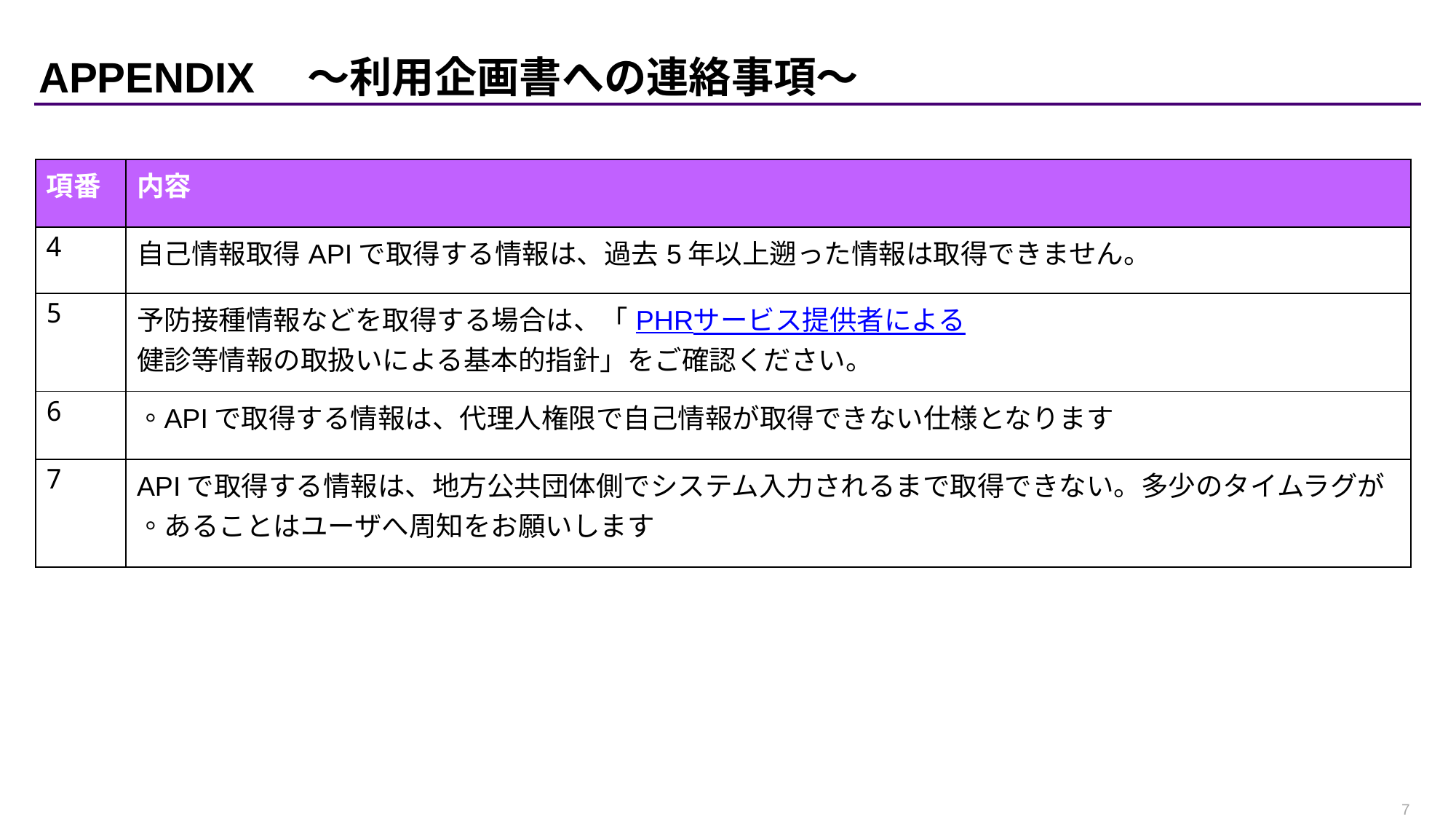

# Appendix　～利用企画書への連絡事項～
| 項番 | 内容 |
| --- | --- |
| 4 | 自己情報取得APIで取得する情報は、過去5年以上遡った情報は取得できません。 |
| 5 | 予防接種情報などを取得する場合は、「PHRサービス提供者による健診等情報の取扱いによる基本的指針」をご確認ください。 |
| 6 | APIで取得する情報は、代理人権限で自己情報が取得できない仕様となります。 |
| 7 | APIで取得する情報は、地方公共団体側でシステム入力されるまで取得できない。多少のタイムラグがあることはユーザへ周知をお願いします。 |